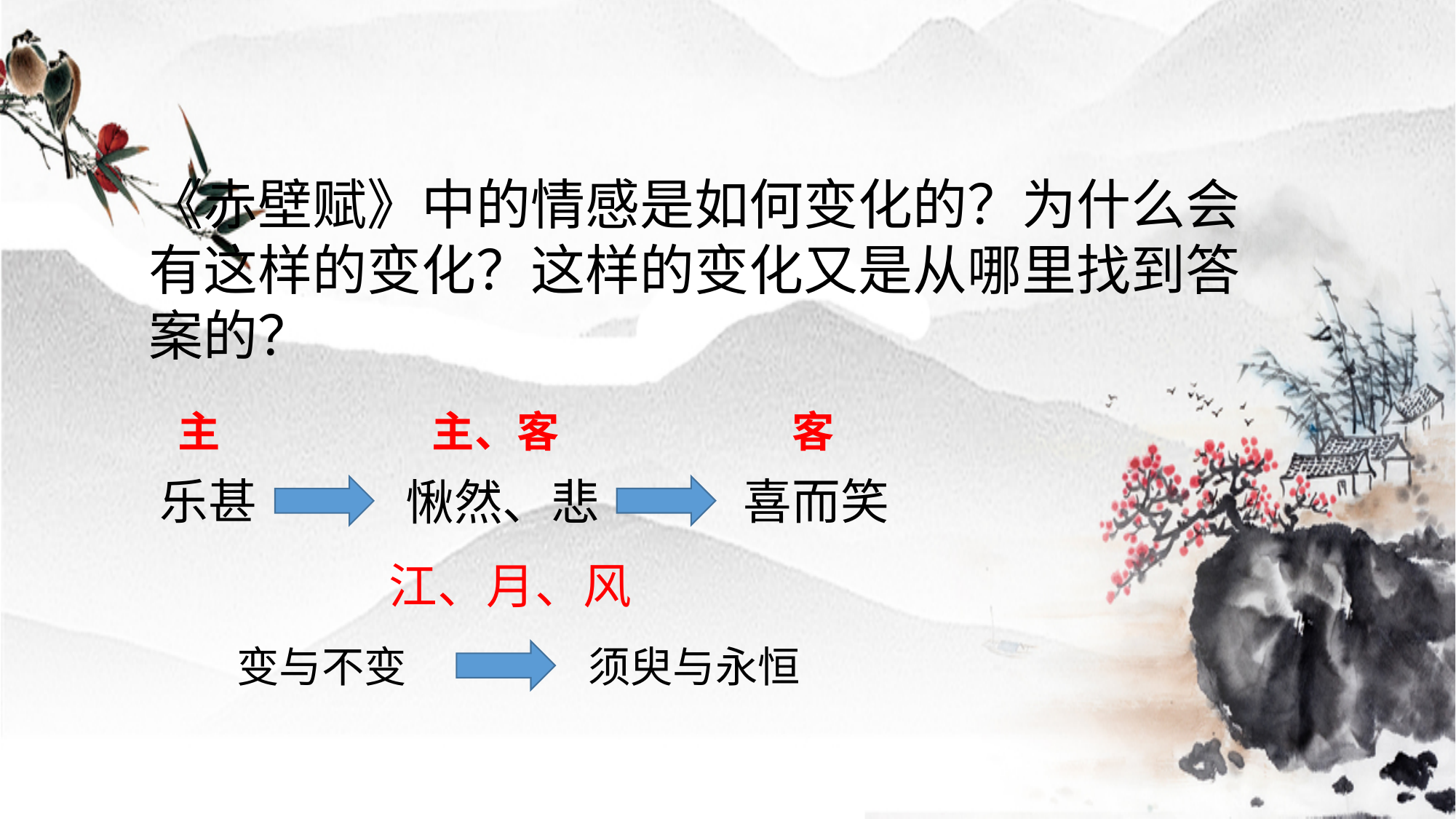

《赤壁赋》中的情感是如何变化的？为什么会有这样的变化？这样的变化又是从哪里找到答案的？
主
主、客
客
喜而笑
乐甚
愀然、悲

江、月、风
变与不变
须臾与永恒